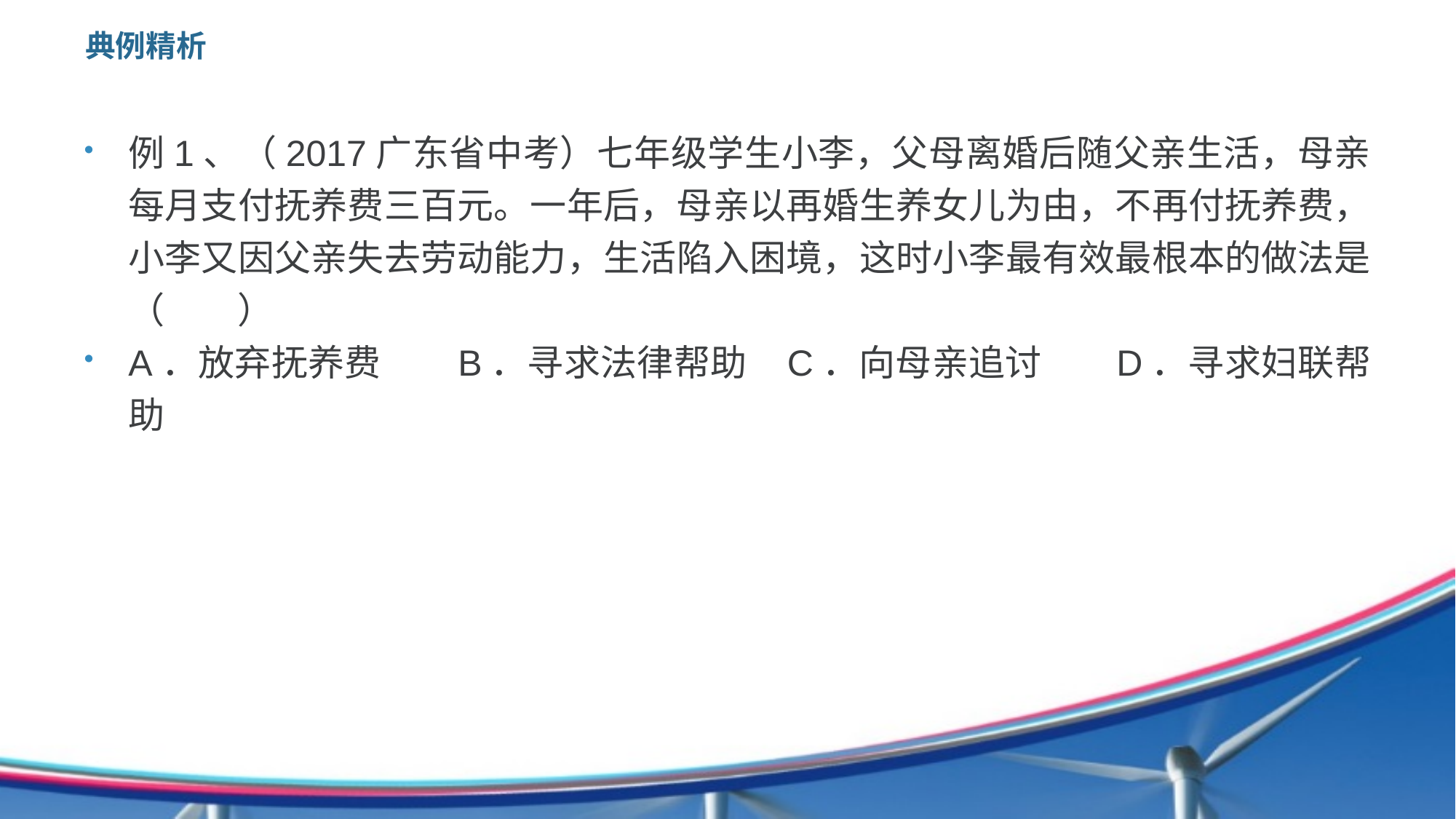

# 典例精析
例1、（2017广东省中考）七年级学生小李，父母离婚后随父亲生活，母亲每月支付抚养费三百元。一年后，母亲以再婚生养女儿为由，不再付抚养费，小李又因父亲失去劳动能力，生活陷入困境，这时小李最有效最根本的做法是（　　）
A．放弃抚养费	B．寻求法律帮助	C．向母亲追讨	D．寻求妇联帮助